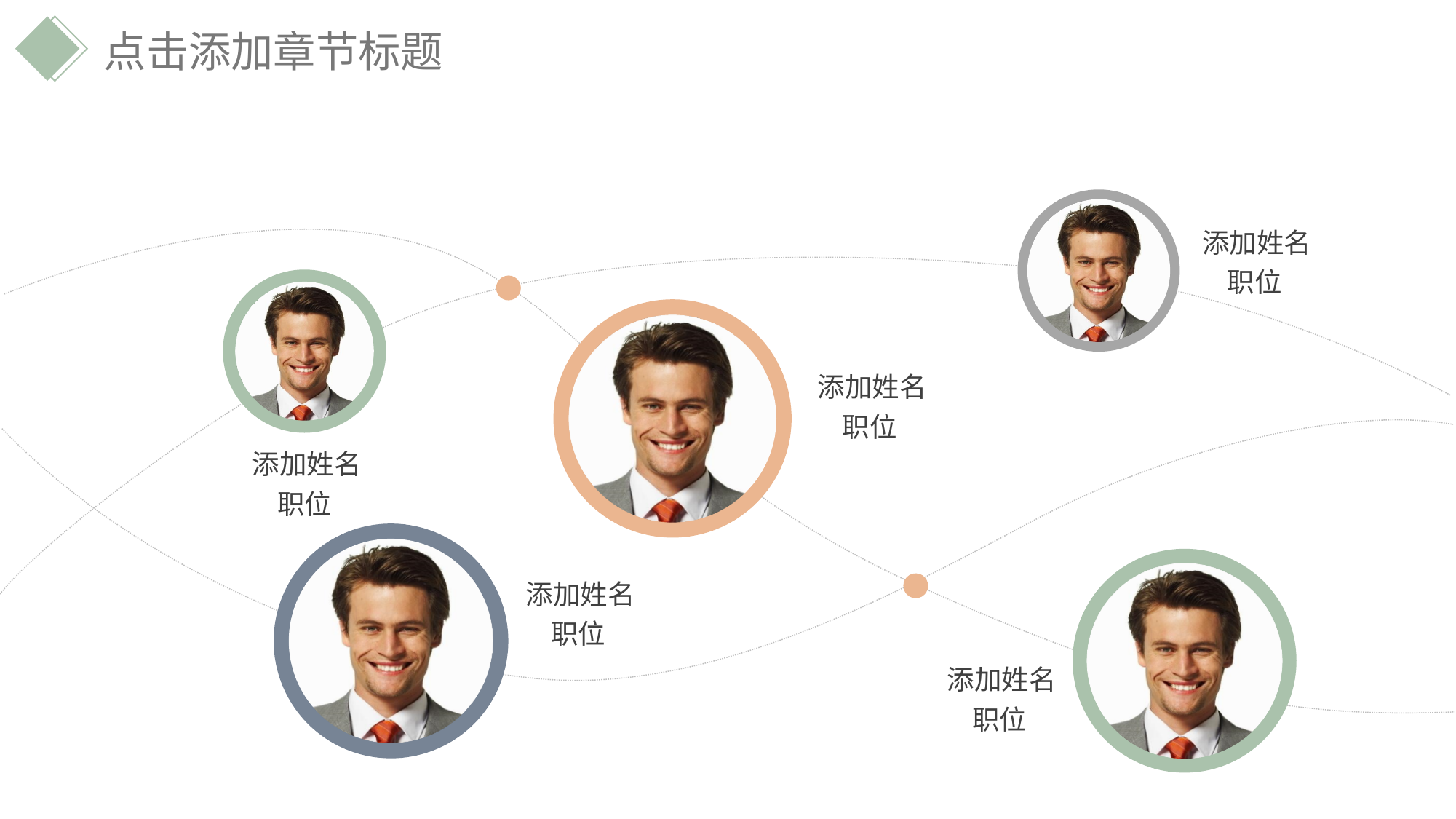

点击添加章节标题

添加姓名
职位

添加姓名
职位

添加姓名
职位

添加姓名
职位

添加姓名
职位